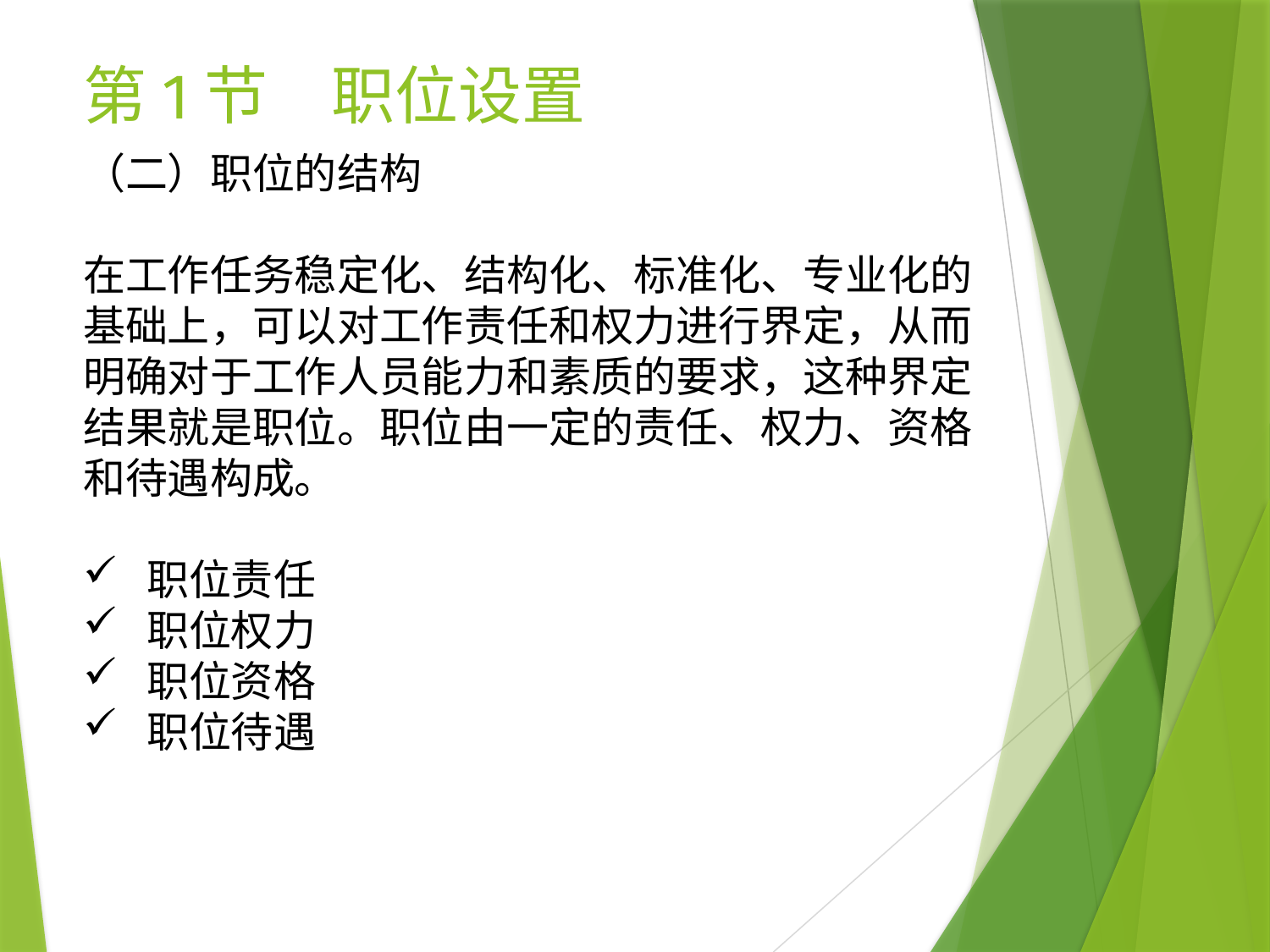

# 第1节　职位设置
（二）职位的结构

在工作任务稳定化、结构化、标准化、专业化的基础上，可以对工作责任和权力进行界定，从而明确对于工作人员能力和素质的要求，这种界定结果就是职位。职位由一定的责任、权力、资格和待遇构成。

职位责任
职位权力
职位资格
职位待遇